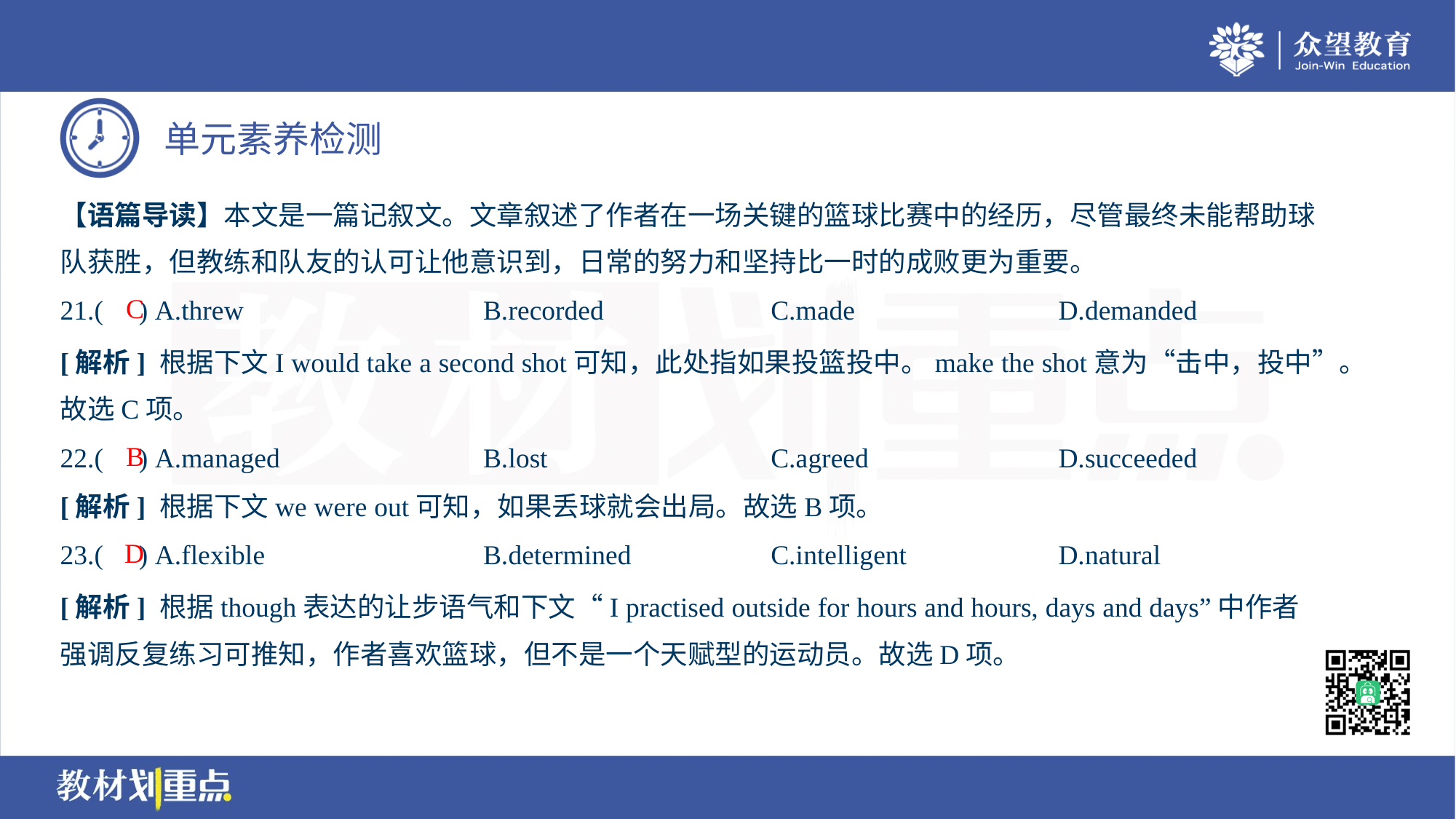

【语篇导读】本文是一篇记叙文。文章叙述了作者在一场关键的篮球比赛中的经历，尽管最终未能帮助球
队获胜，但教练和队友的认可让他意识到，日常的努力和坚持比一时的成败更为重要。
C
21.(     ) A.threw	B.recorded	C.made	D.demanded
[解析] 根据下文I would take a second shot可知，此处指如果投篮投中。make the shot意为“击中，投中”。
故选C项。
B
22.(     ) A.managed	B.lost	C.agreed	D.succeeded
[解析] 根据下文we were out可知，如果丢球就会出局。故选B项。
D
23.(     ) A.flexible	B.determined	C.intelligent	D.natural
[解析] 根据though表达的让步语气和下文“I practised outside for hours and hours, days and days”中作者
强调反复练习可推知，作者喜欢篮球，但不是一个天赋型的运动员。故选D项。